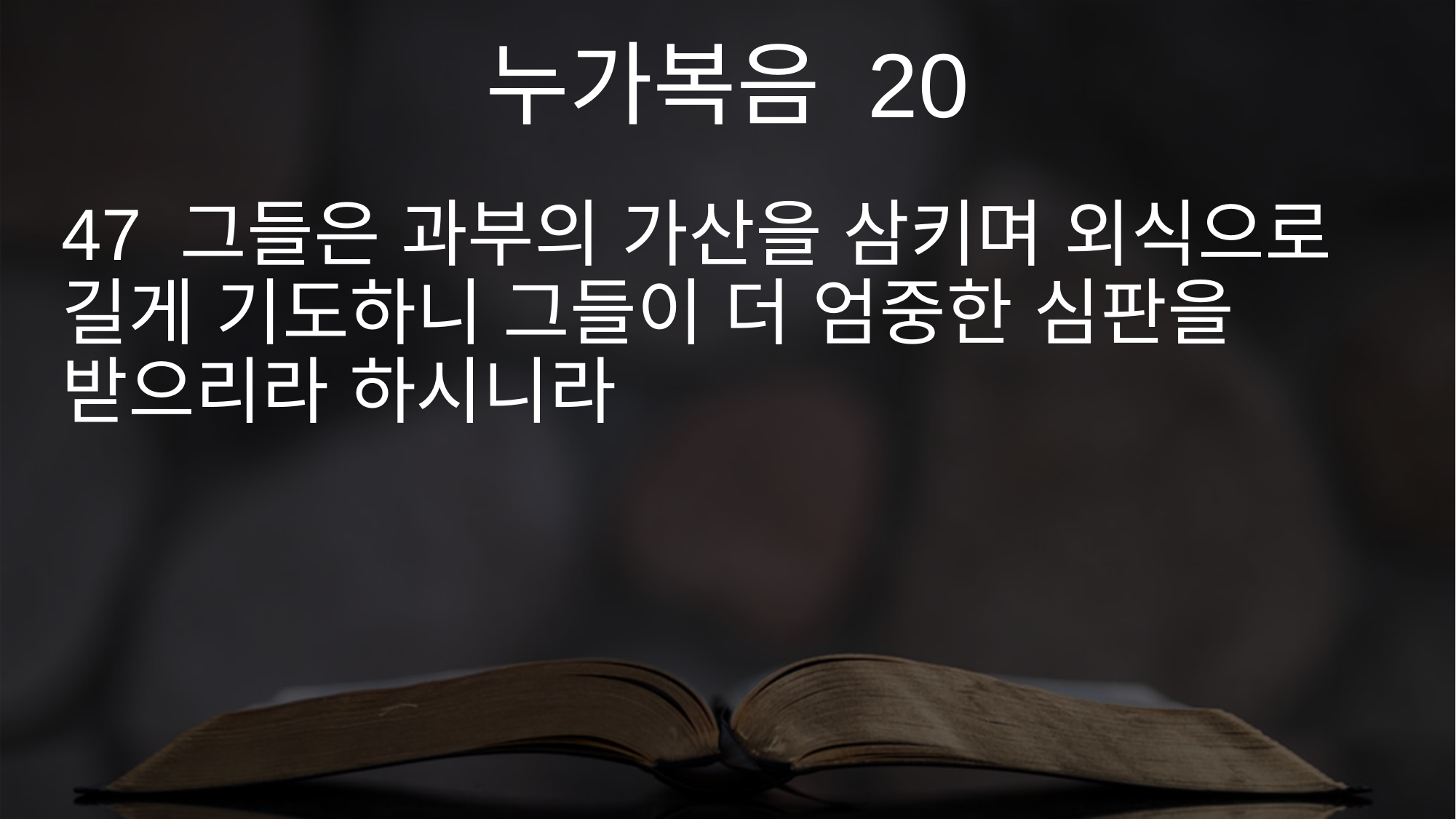

누가복음 20
47 그들은 과부의 가산을 삼키며 외식으로 길게 기도하니 그들이 더 엄중한 심판을 받으리라 하시니라